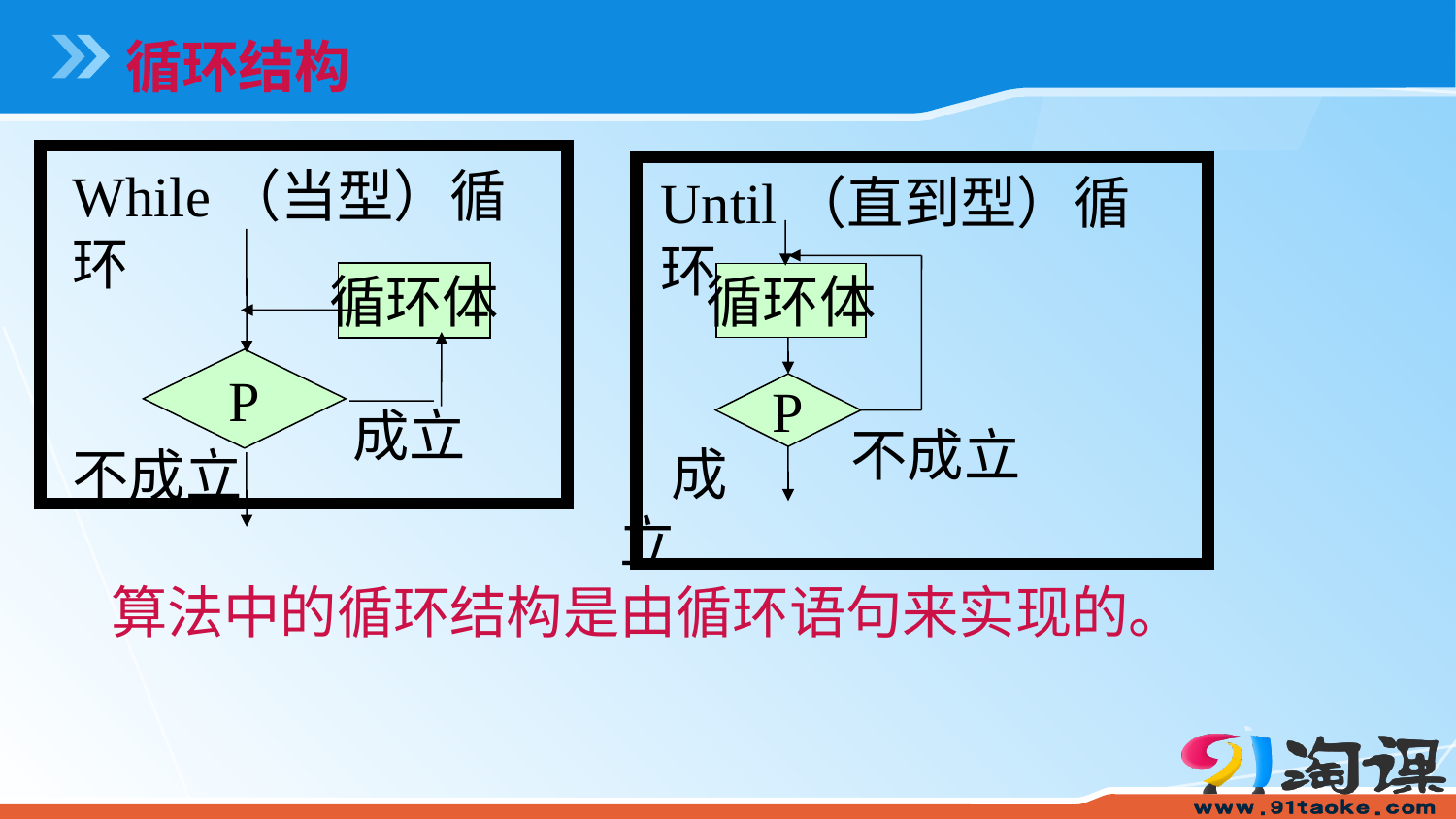

循环结构

While（当型）循环

Until（直到型）循环

循环体
循环体

P
P
成立

不成立
   成立
不成立

算法中的循环结构是由循环语句来实现的。